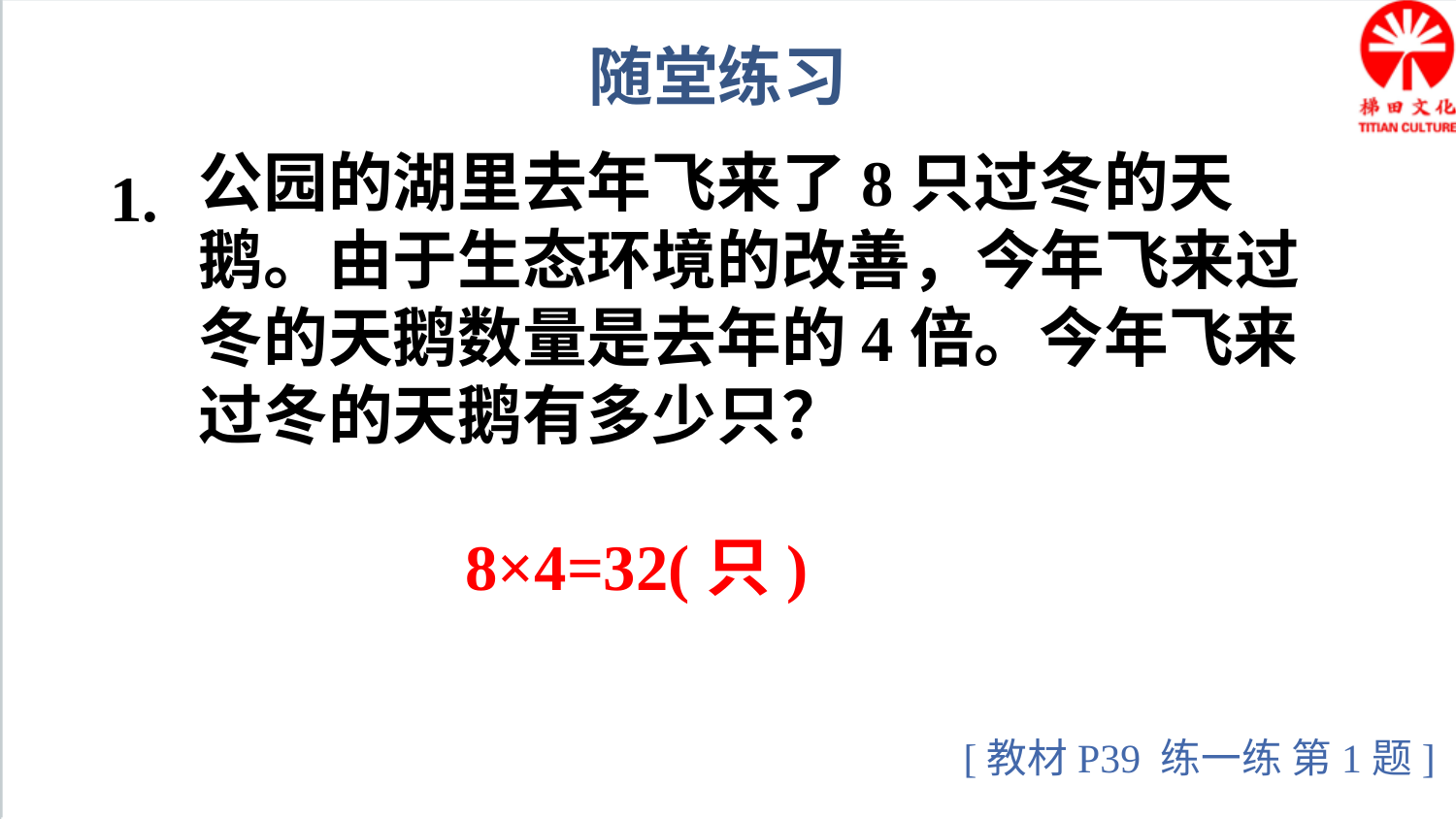

随堂练习
1.
公园的湖里去年飞来了8只过冬的天鹅。由于生态环境的改善，今年飞来过冬的天鹅数量是去年的4倍。今年飞来过冬的天鹅有多少只？
8×4=32(只)
[教材P39 练一练 第1题]